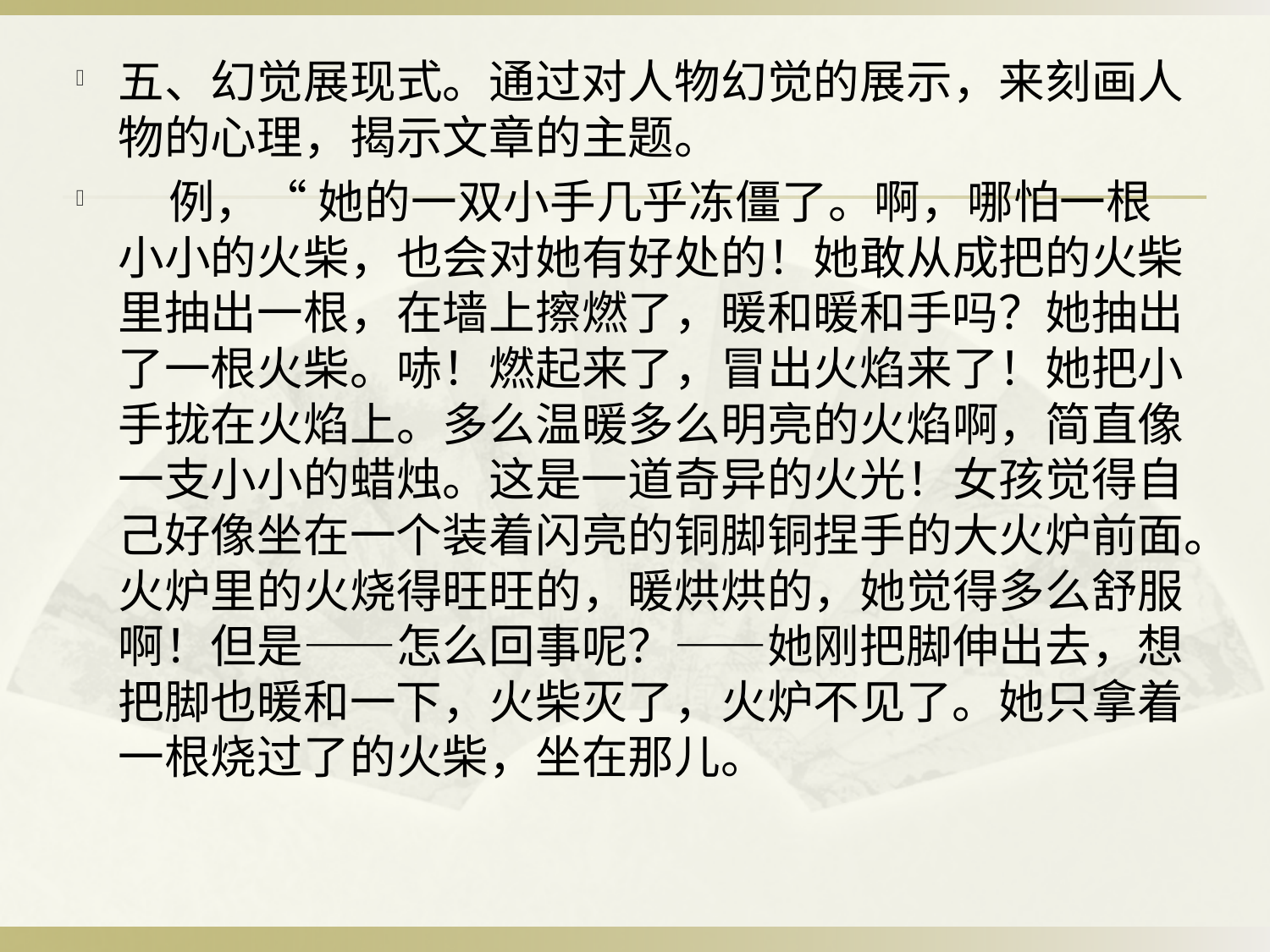

#
五、幻觉展现式。通过对人物幻觉的展示，来刻画人物的心理，揭示文章的主题。
    例，“ 她的一双小手几乎冻僵了。啊，哪怕一根小小的火柴，也会对她有好处的！她敢从成把的火柴里抽出一根，在墙上擦燃了，暖和暖和手吗？她抽出了一根火柴。哧！燃起来了，冒出火焰来了！她把小手拢在火焰上。多么温暖多么明亮的火焰啊，简直像一支小小的蜡烛。这是一道奇异的火光！女孩觉得自己好像坐在一个装着闪亮的铜脚铜捏手的大火炉前面。火炉里的火烧得旺旺的，暖烘烘的，她觉得多么舒服啊！但是——怎么回事呢？——她刚把脚伸出去，想把脚也暖和一下，火柴灭了，火炉不见了。她只拿着一根烧过了的火柴，坐在那儿。